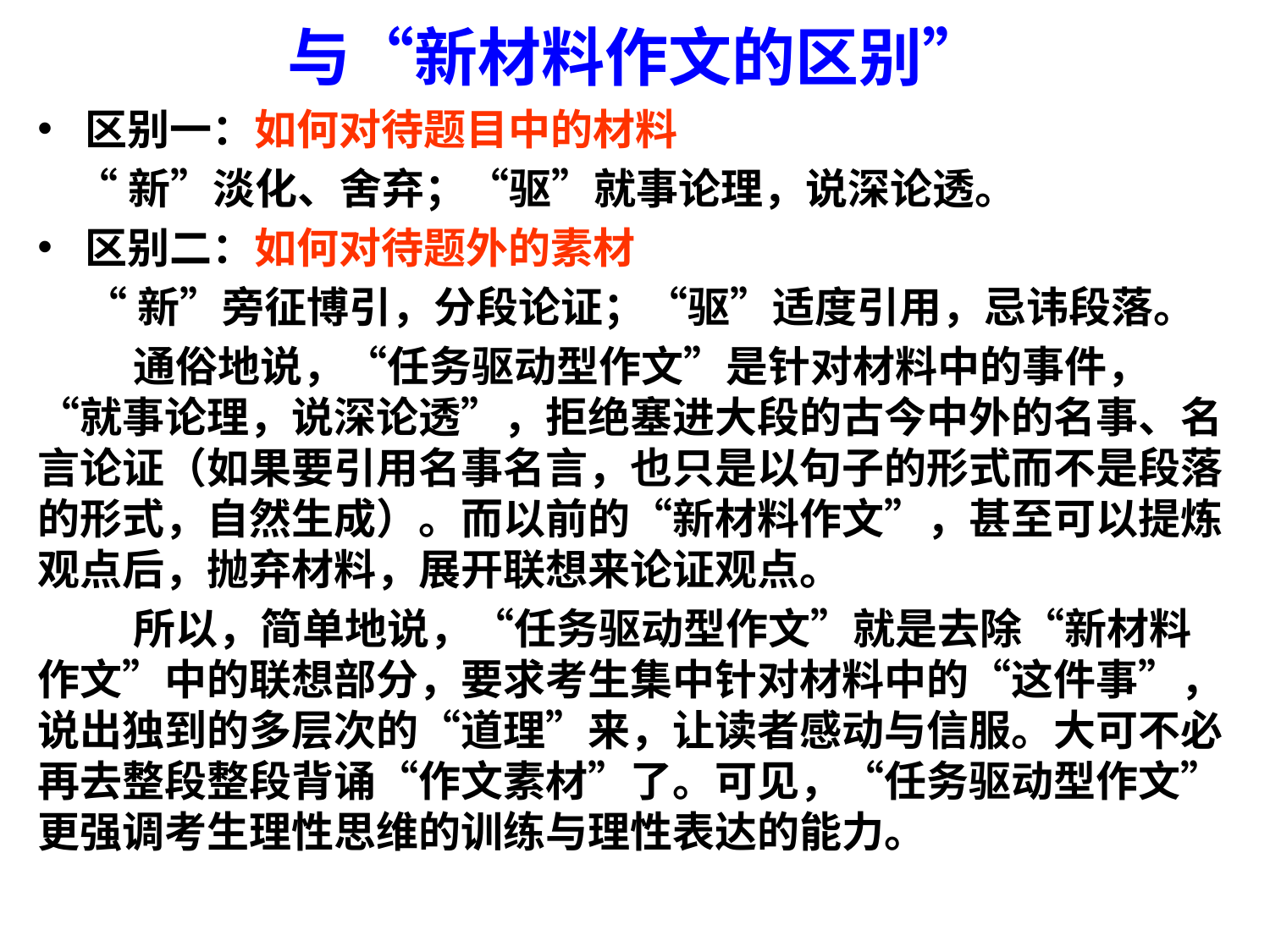

# 与“新材料作文的区别”
区别一：如何对待题目中的材料
    “新”淡化、舍弃；“驱”就事论理，说深论透。
区别二：如何对待题外的素材
     “新”旁征博引，分段论证；“驱”适度引用，忌讳段落。
         通俗地说，“任务驱动型作文”是针对材料中的事件，“就事论理，说深论透”，拒绝塞进大段的古今中外的名事、名言论证（如果要引用名事名言，也只是以句子的形式而不是段落的形式，自然生成）。而以前的“新材料作文”，甚至可以提炼观点后，抛弃材料，展开联想来论证观点。
         所以，简单地说，“任务驱动型作文”就是去除“新材料作文”中的联想部分，要求考生集中针对材料中的“这件事”，说出独到的多层次的“道理”来，让读者感动与信服。大可不必再去整段整段背诵“作文素材”了。可见，“任务驱动型作文”更强调考生理性思维的训练与理性表达的能力。